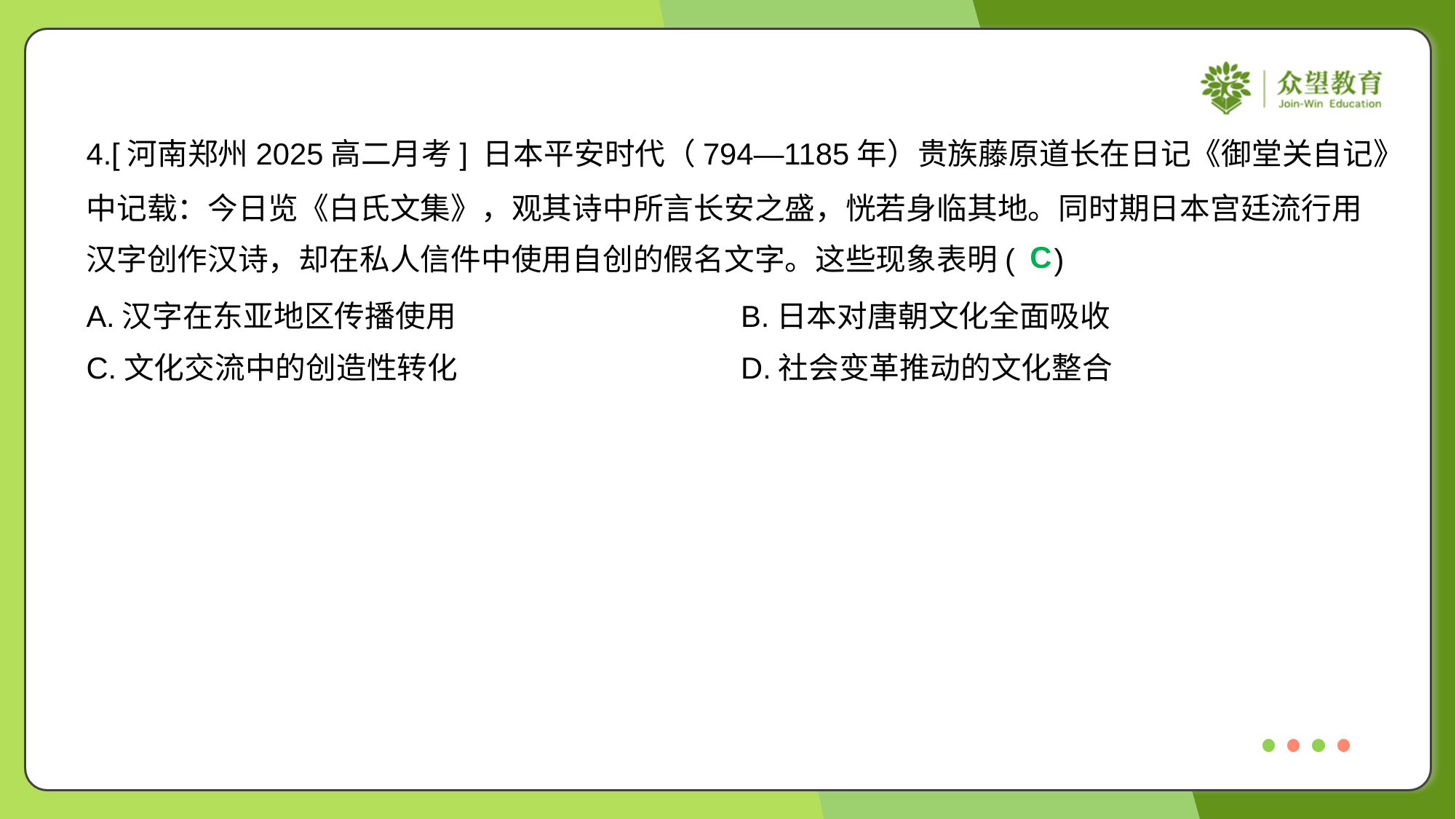

4.[河南郑州2025高二月考] 日本平安时代（794—1185年）贵族藤原道长在日记《御堂关自记》
中记载：今日览《白氏文集》，观其诗中所言长安之盛，恍若身临其地。同时期日本宫廷流行用
汉字创作汉诗，却在私人信件中使用自创的假名文字。这些现象表明(     )
C
A.汉字在东亚地区传播使用	B.日本对唐朝文化全面吸收
C.文化交流中的创造性转化	D.社会变革推动的文化整合